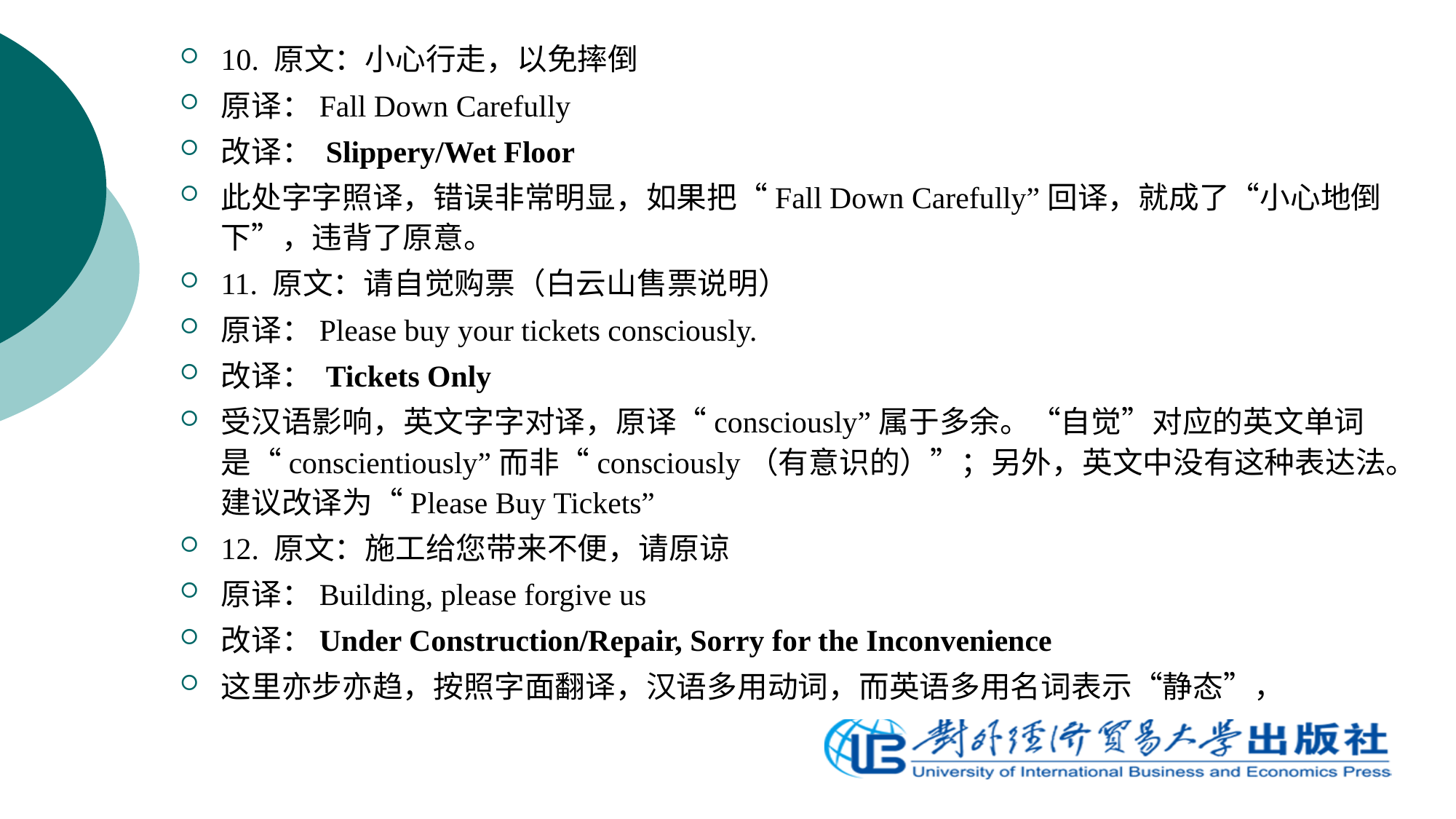

10. 原文：小心行走，以免摔倒
原译：Fall Down Carefully
改译： Slippery/Wet Floor
此处字字照译，错误非常明显，如果把“Fall Down Carefully”回译，就成了“小心地倒下”，违背了原意。
11. 原文：请自觉购票（白云山售票说明）
原译：Please buy your tickets consciously.
改译： Tickets Only
受汉语影响，英文字字对译，原译“consciously”属于多余。“自觉”对应的英文单词是“conscientiously”而非“consciously（有意识的）”；另外，英文中没有这种表达法。建议改译为“Please Buy Tickets”
12. 原文：施工给您带来不便，请原谅
原译：Building, please forgive us
改译：Under Construction/Repair, Sorry for the Inconvenience
这里亦步亦趋，按照字面翻译，汉语多用动词，而英语多用名词表示“静态”，